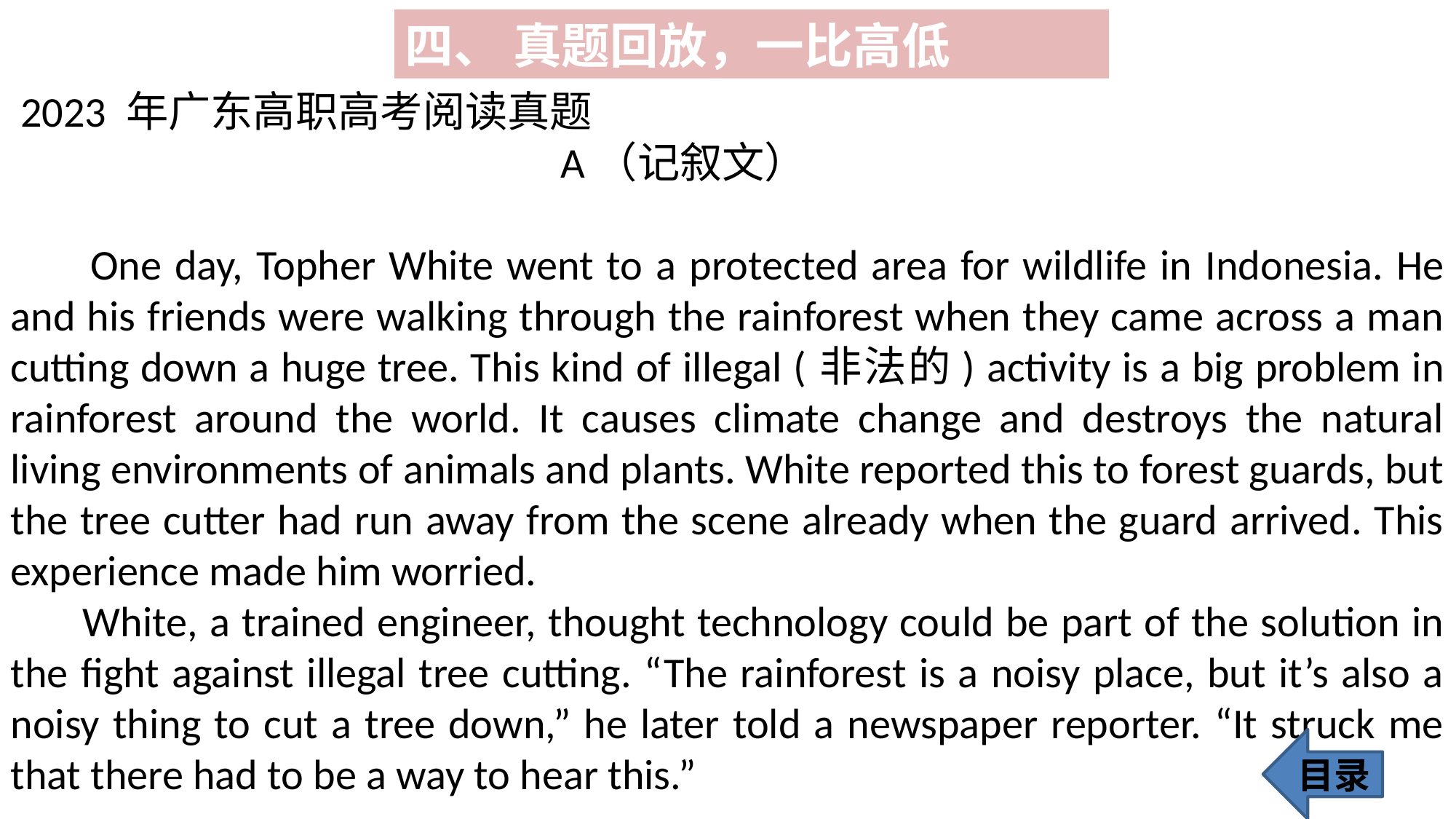

四、 真题回放，一比高低
 2023 年广东高职高考阅读真题
                                                         A（记叙文）

      One day, Topher White went to a protected area for wildlife in Indonesia. He and his friends were walking through the rainforest when they came across a man cutting down a huge tree. This kind of illegal (非法的) activity is a big problem in rainforest around the world. It causes climate change and destroys the natural living environments of animals and plants. White reported this to forest guards, but the tree cutter had run away from the scene already when the guard arrived. This experience made him worried.
      White, a trained engineer, thought technology could be part of the solution in the fight against illegal tree cutting. “The rainforest is a noisy place, but it’s also a noisy thing to cut a tree down,” he later told a newspaper reporter. “It struck me that there had to be a way to hear this.”
目录
336